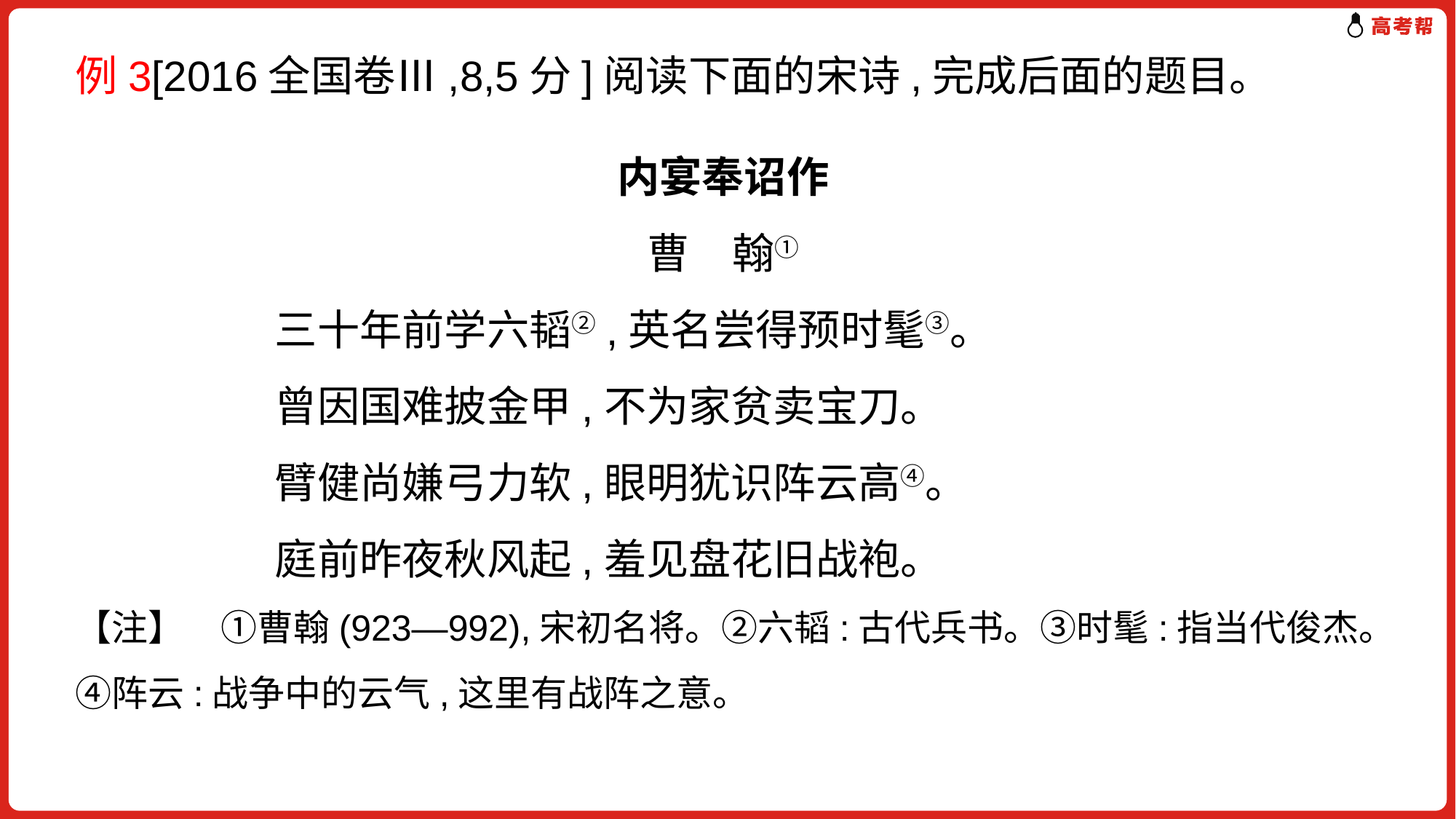

例3[2016全国卷Ⅲ,8,5分]阅读下面的宋诗,完成后面的题目。
内宴奉诏作
曹　翰①
                    三十年前学六韬②,英名尝得预时髦③。
                    曾因国难披金甲,不为家贫卖宝刀。
                    臂健尚嫌弓力软,眼明犹识阵云高④。
                    庭前昨夜秋风起,羞见盘花旧战袍。
【注】　①曹翰(923—992),宋初名将。②六韬:古代兵书。③时髦:指当代俊杰。④阵云:战争中的云气,这里有战阵之意。